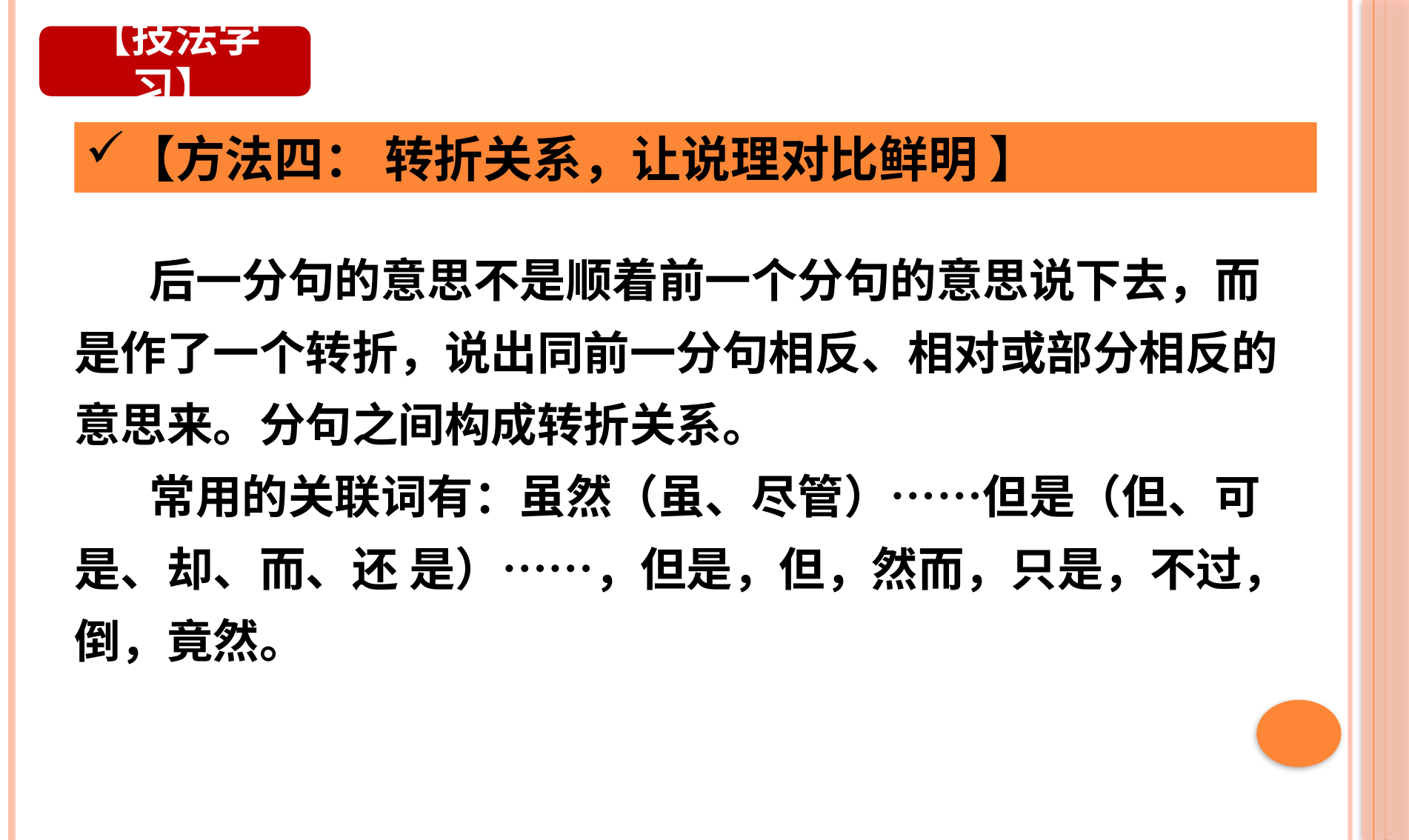

【技法学习】
【方法四： 转折关系，让说理对比鲜明 】
   后一分句的意思不是顺着前一个分句的意思说下去，而是作了一个转折，说出同前一分句相反、相对或部分相反的意思来。分句之间构成转折关系。
   常用的关联词有：虽然（虽、尽管）……但是（但、可是、却、而、还 是）……，但是，但，然而，只是，不过，倒，竟然。